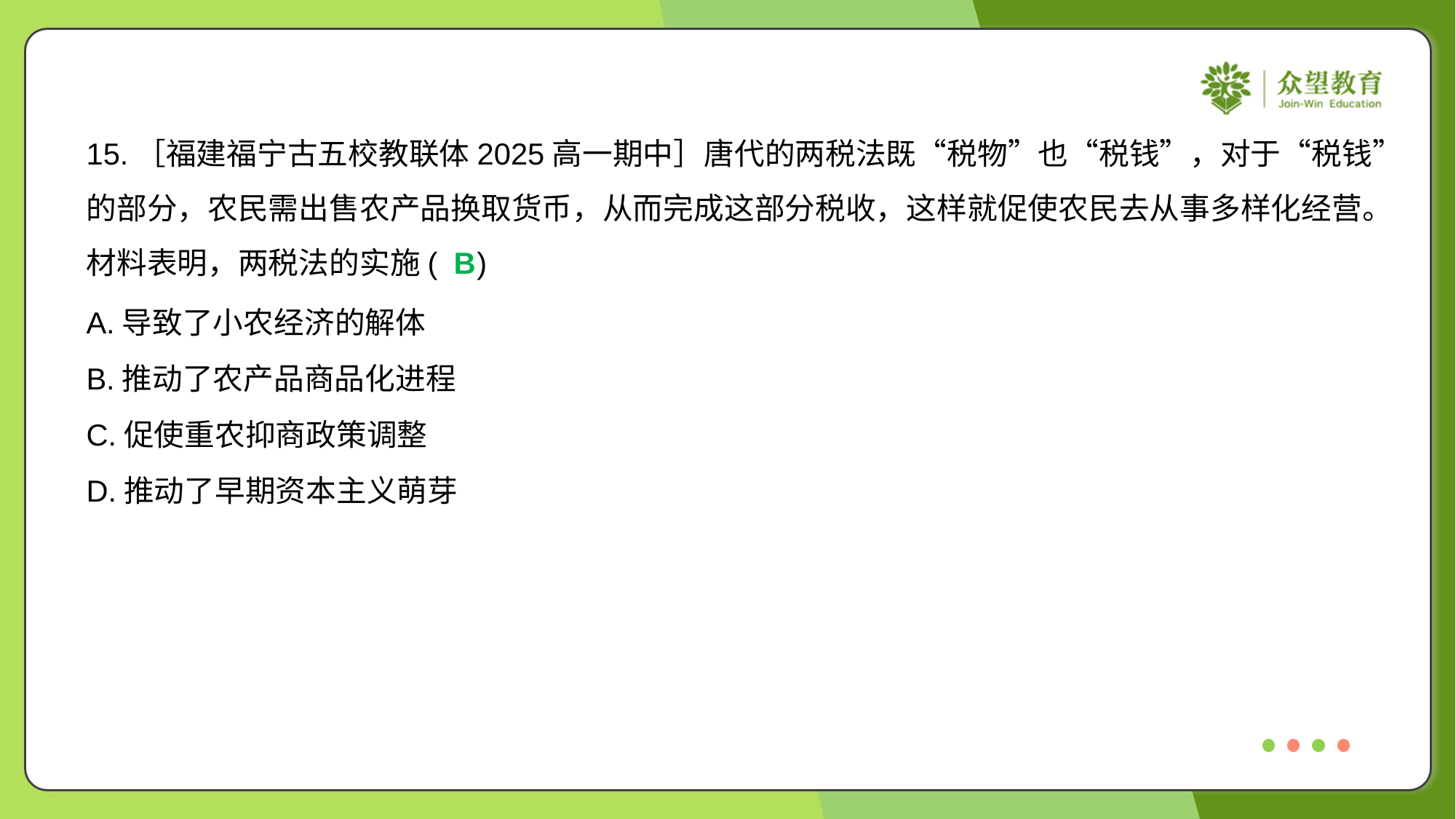

15.［福建福宁古五校教联体2025高一期中］唐代的两税法既“税物”也“税钱”，对于“税钱”
的部分，农民需出售农产品换取货币，从而完成这部分税收，这样就促使农民去从事多样化经营。
材料表明，两税法的实施(     )
B
A.导致了小农经济的解体
B.推动了农产品商品化进程
C.促使重农抑商政策调整
D.推动了早期资本主义萌芽